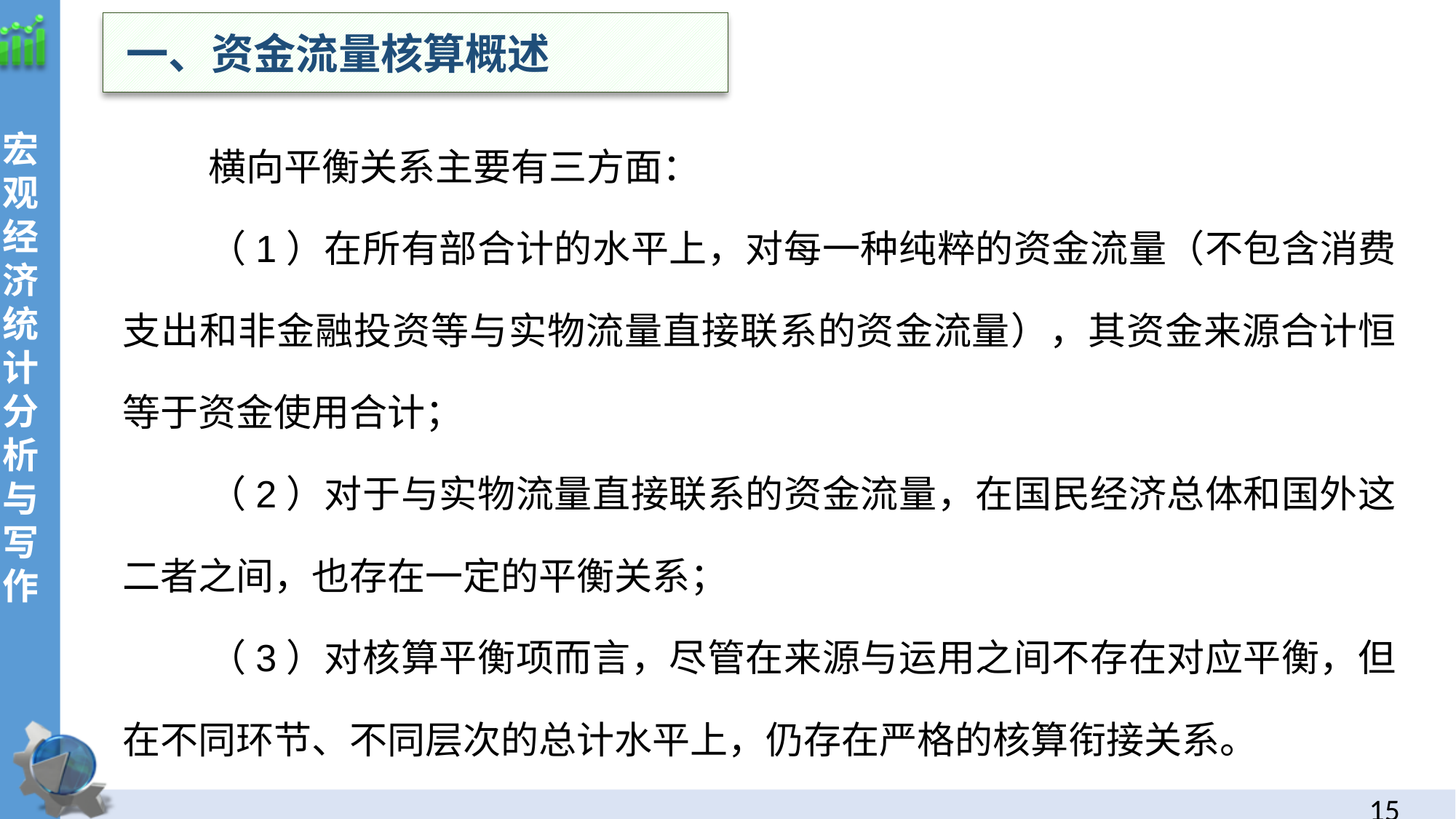

一、资金流量核算概述
宏观经济统计分析与写作
横向平衡关系主要有三方面：
（1）在所有部合计的水平上，对每一种纯粹的资金流量（不包含消费支出和非金融投资等与实物流量直接联系的资金流量），其资金来源合计恒等于资金使用合计；
（2）对于与实物流量直接联系的资金流量，在国民经济总体和国外这二者之间，也存在一定的平衡关系；
（3）对核算平衡项而言，尽管在来源与运用之间不存在对应平衡，但在不同环节、不同层次的总计水平上，仍存在严格的核算衔接关系。

15